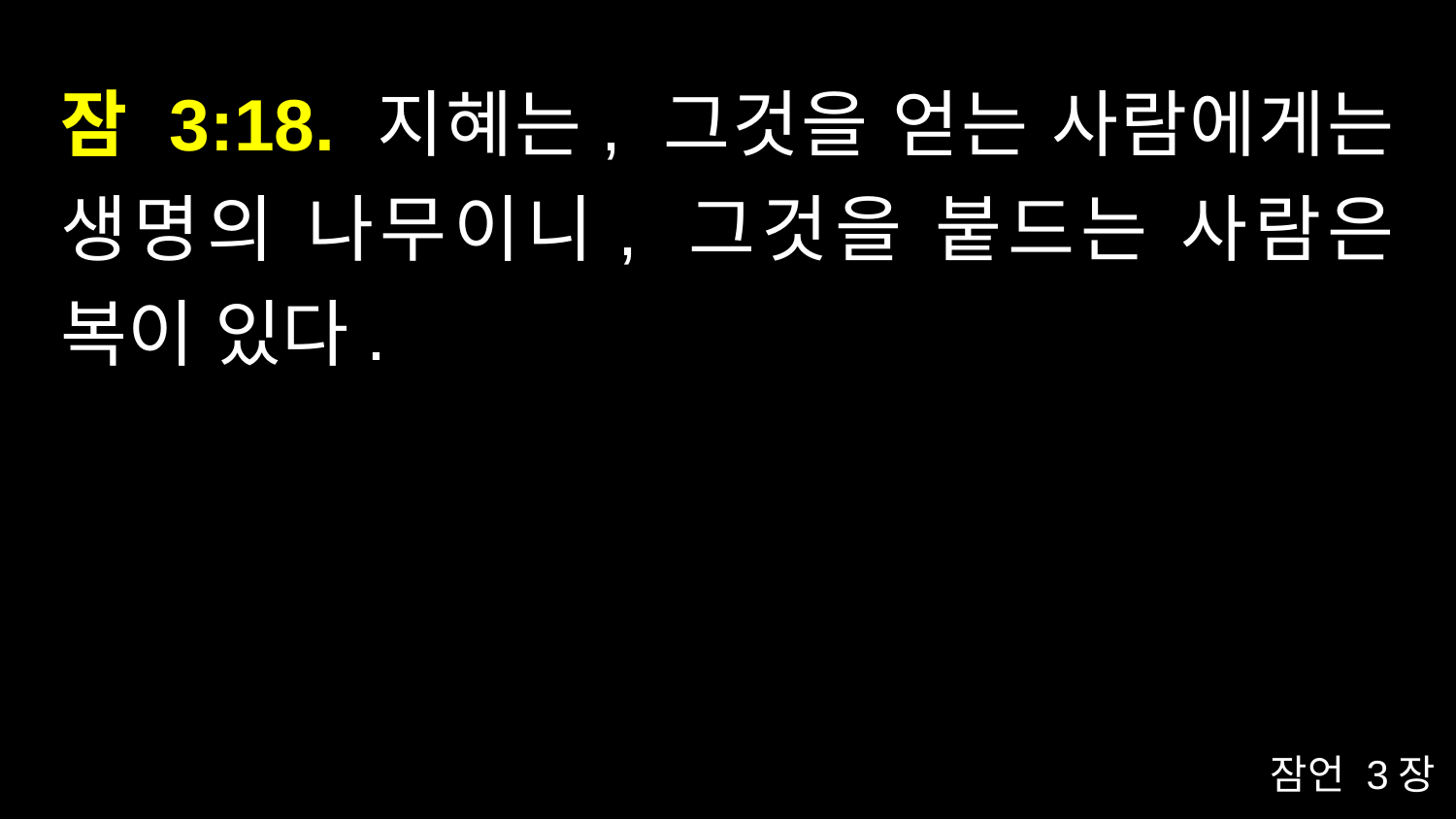

# 잠 3:18. 지혜는, 그것을 얻는 사람에게는 생명의 나무이니, 그것을 붙드는 사람은 복이 있다.
잠언 3장